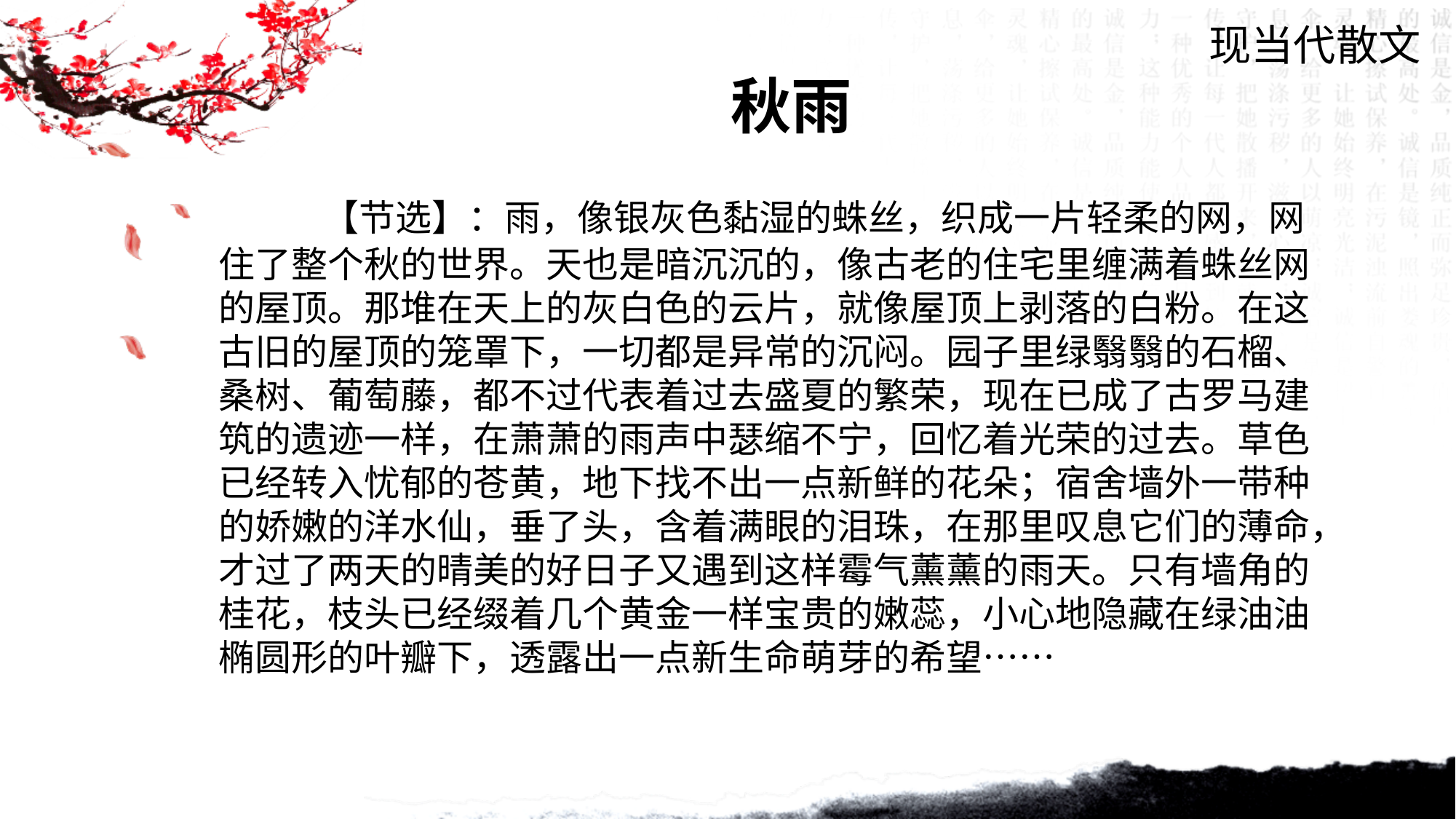

现当代散文
秋雨
          【节选】：雨，像银灰色黏湿的蛛丝，织成一片轻柔的网，网住了整个秋的世界。天也是暗沉沉的，像古老的住宅里缠满着蛛丝网的屋顶。那堆在天上的灰白色的云片，就像屋顶上剥落的白粉。在这古旧的屋顶的笼罩下，一切都是异常的沉闷。园子里绿翳翳的石榴、桑树、葡萄藤，都不过代表着过去盛夏的繁荣，现在已成了古罗马建筑的遗迹一样，在萧萧的雨声中瑟缩不宁，回忆着光荣的过去。草色已经转入忧郁的苍黄，地下找不出一点新鲜的花朵；宿舍墙外一带种的娇嫩的洋水仙，垂了头，含着满眼的泪珠，在那里叹息它们的薄命，才过了两天的晴美的好日子又遇到这样霉气薰薰的雨天。只有墙角的桂花，枝头已经缀着几个黄金一样宝贵的嫩蕊，小心地隐藏在绿油油椭圆形的叶瓣下，透露出一点新生命萌芽的希望……